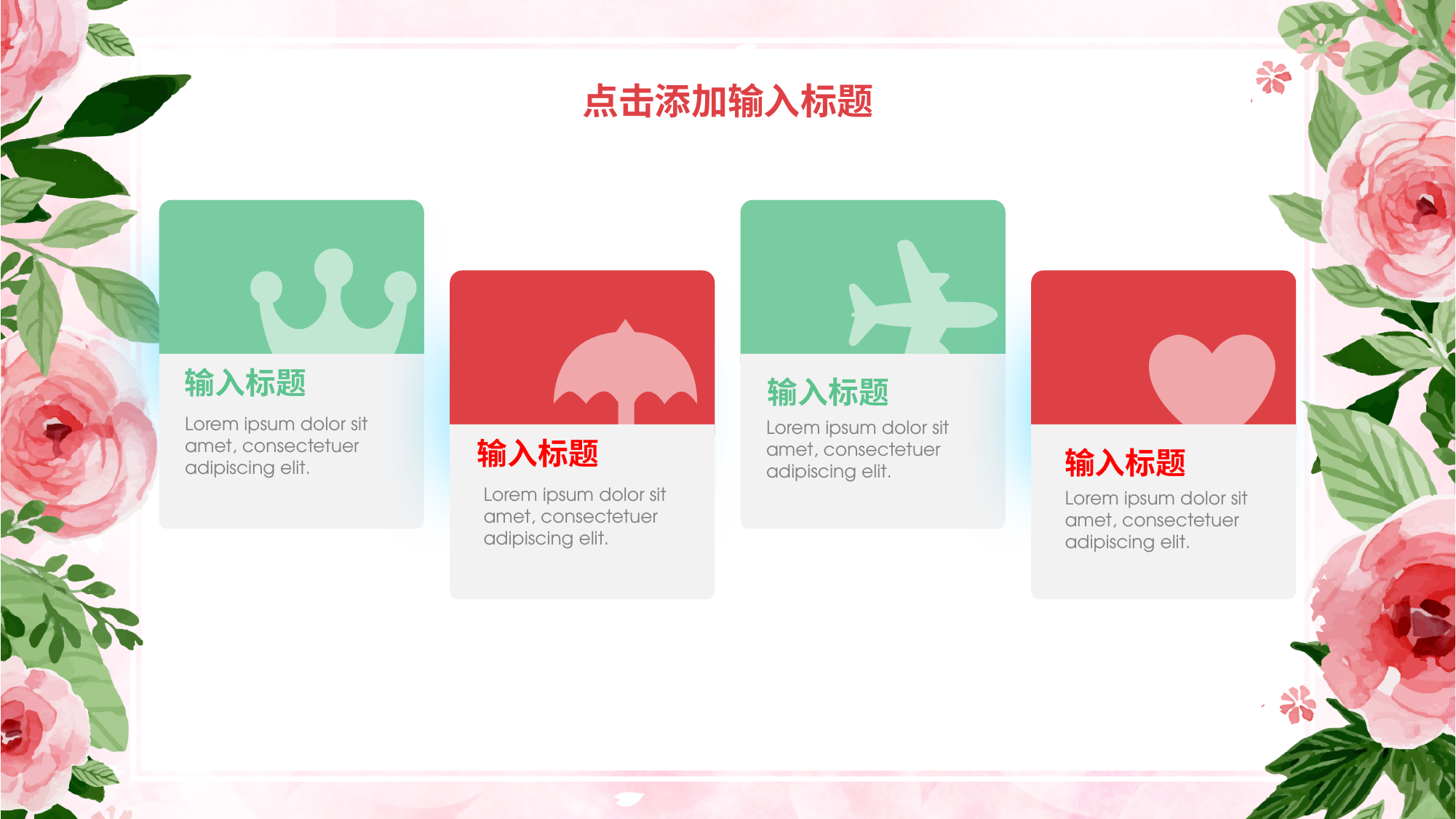

点击添加输入标题

输入标题
Lorem ipsum dolor sit amet, consectetuer adipiscing elit.

输入标题
Lorem ipsum dolor sit amet, consectetuer adipiscing elit.

输入标题
Lorem ipsum dolor sit amet, consectetuer adipiscing elit.

输入标题
Lorem ipsum dolor sit amet, consectetuer adipiscing elit.